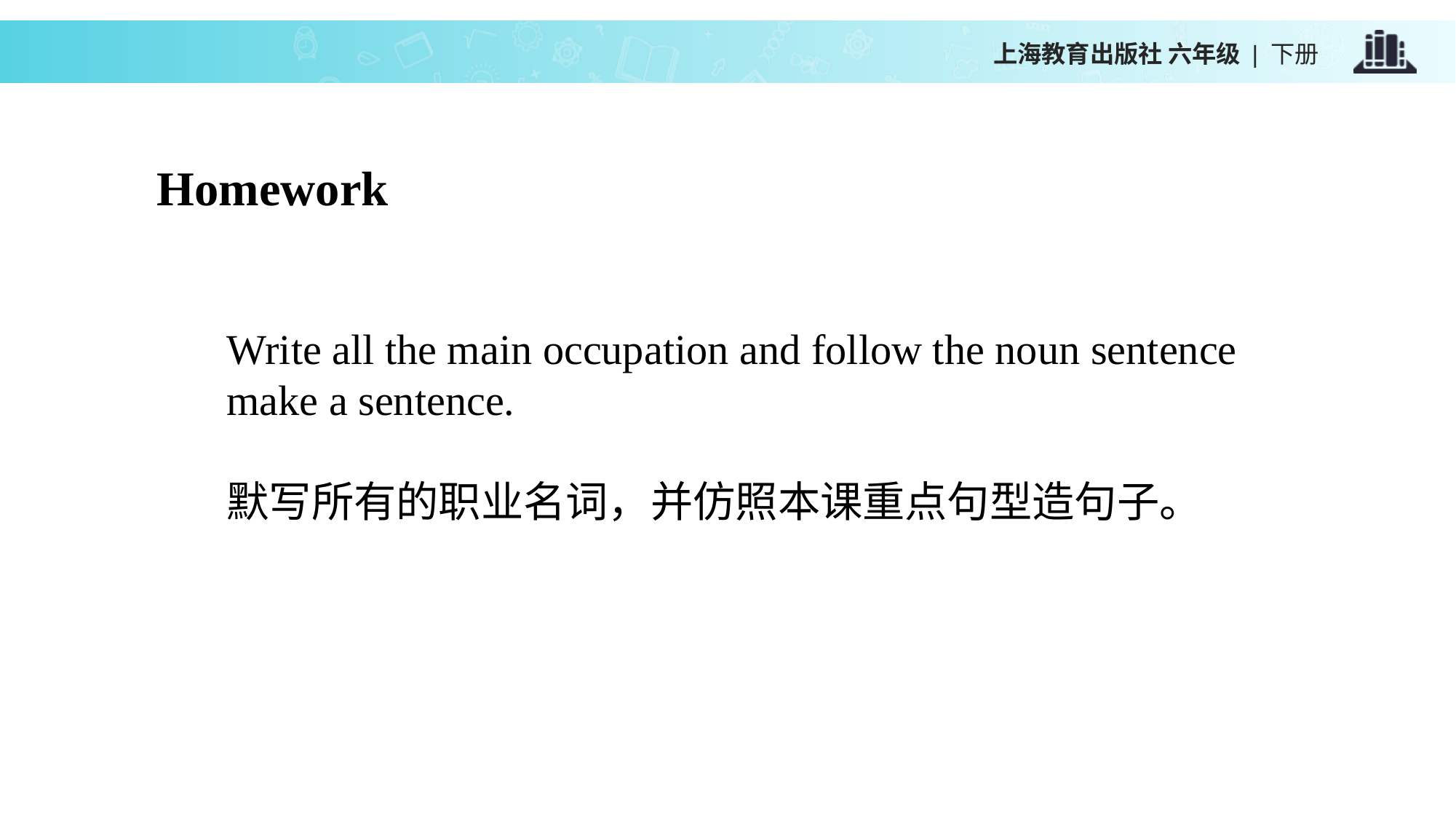

上海教育出版社 六年级 | 下册
Homework

Write all the main occupation and follow the noun sentence make a sentence.

默写所有的职业名词，并仿照本课重点句型造句子。